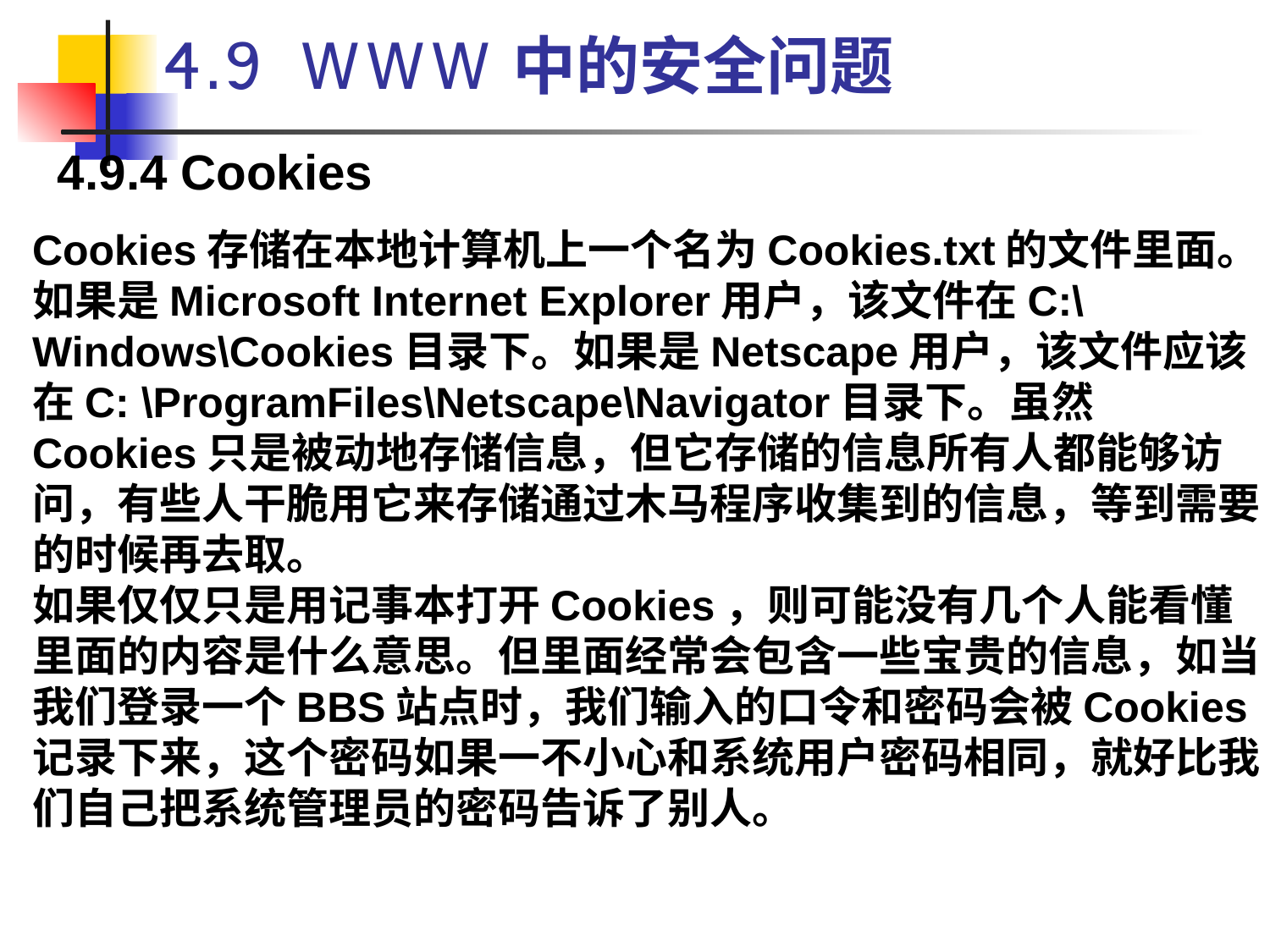

4.9  WWW中的安全问题
4.9.4 Cookies
Cookies存储在本地计算机上一个名为Cookies.txt的文件里面。如果是Microsoft Internet Explorer用户，该文件在C:\Windows\Cookies目录下。如果是Netscape用户，该文件应该在C: \ProgramFiles\Netscape\Navigator目录下。虽然Cookies只是被动地存储信息，但它存储的信息所有人都能够访问，有些人干脆用它来存储通过木马程序收集到的信息，等到需要的时候再去取。
如果仅仅只是用记事本打开Cookies，则可能没有几个人能看懂里面的内容是什么意思。但里面经常会包含一些宝贵的信息，如当我们登录一个BBS站点时，我们输入的口令和密码会被Cookies记录下来，这个密码如果一不小心和系统用户密码相同，就好比我们自己把系统管理员的密码告诉了别人。